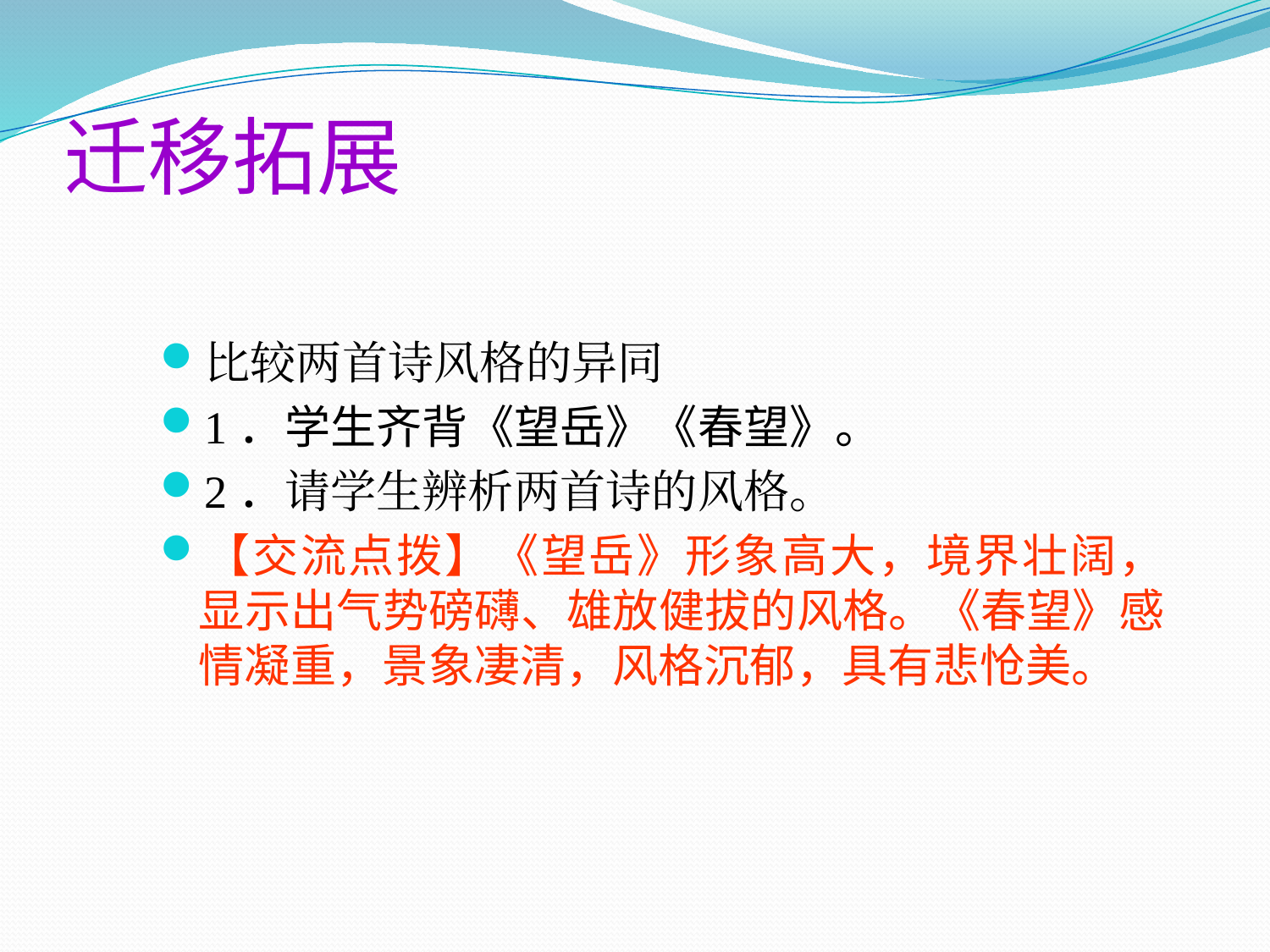

迁移拓展
比较两首诗风格的异同
1．学生齐背《望岳》《春望》。
2．请学生辨析两首诗的风格。
【交流点拨】《望岳》形象高大，境界壮阔，显示出气势磅礴、雄放健拔的风格。《春望》感情凝重，景象凄清，风格沉郁，具有悲怆美。